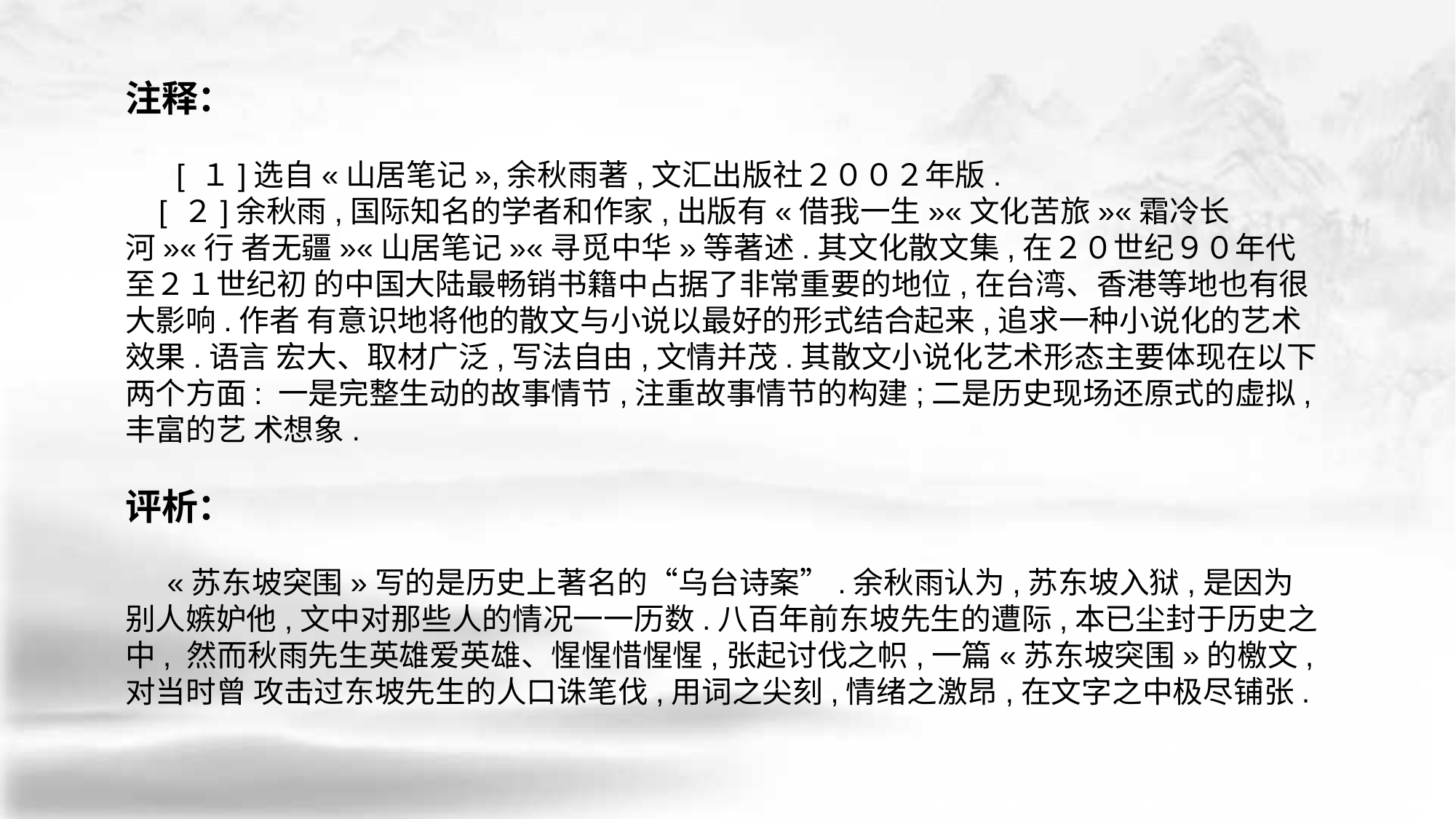

注释：

　  [ １]选自«山居笔记»,余秋雨著,文汇出版社２００２年版.
    [ ２]余秋雨,国际知名的学者和作家,出版有«借我一生»«文化苦旅»«霜冷长河»«行 者无疆»«山居笔记»«寻觅中华»等著述.其文化散文集,在２０世纪９０年代至２１世纪初 的中国大陆最畅销书籍中占据了非常重要的地位,在台湾、香港等地也有很大影响.作者 有意识地将他的散文与小说以最好的形式结合起来,追求一种小说化的艺术效果.语言 宏大、取材广泛,写法自由,文情并茂.其散文小说化艺术形态主要体现在以下两个方面: 一是完整生动的故事情节,注重故事情节的构建;二是历史现场还原式的虚拟,丰富的艺 术想象.

评析：

     «苏东坡突围»写的是历史上著名的“乌台诗案”.余秋雨认为,苏东坡入狱,是因为别人嫉妒他,文中对那些人的情况一一历数.八百年前东坡先生的遭际,本已尘封于历史之中, 然而秋雨先生英雄爱英雄、惺惺惜惺惺,张起讨伐之帜,一篇«苏东坡突围»的檄文,对当时曾 攻击过东坡先生的人口诛笔伐,用词之尖刻,情绪之激昂,在文字之中极尽铺张.